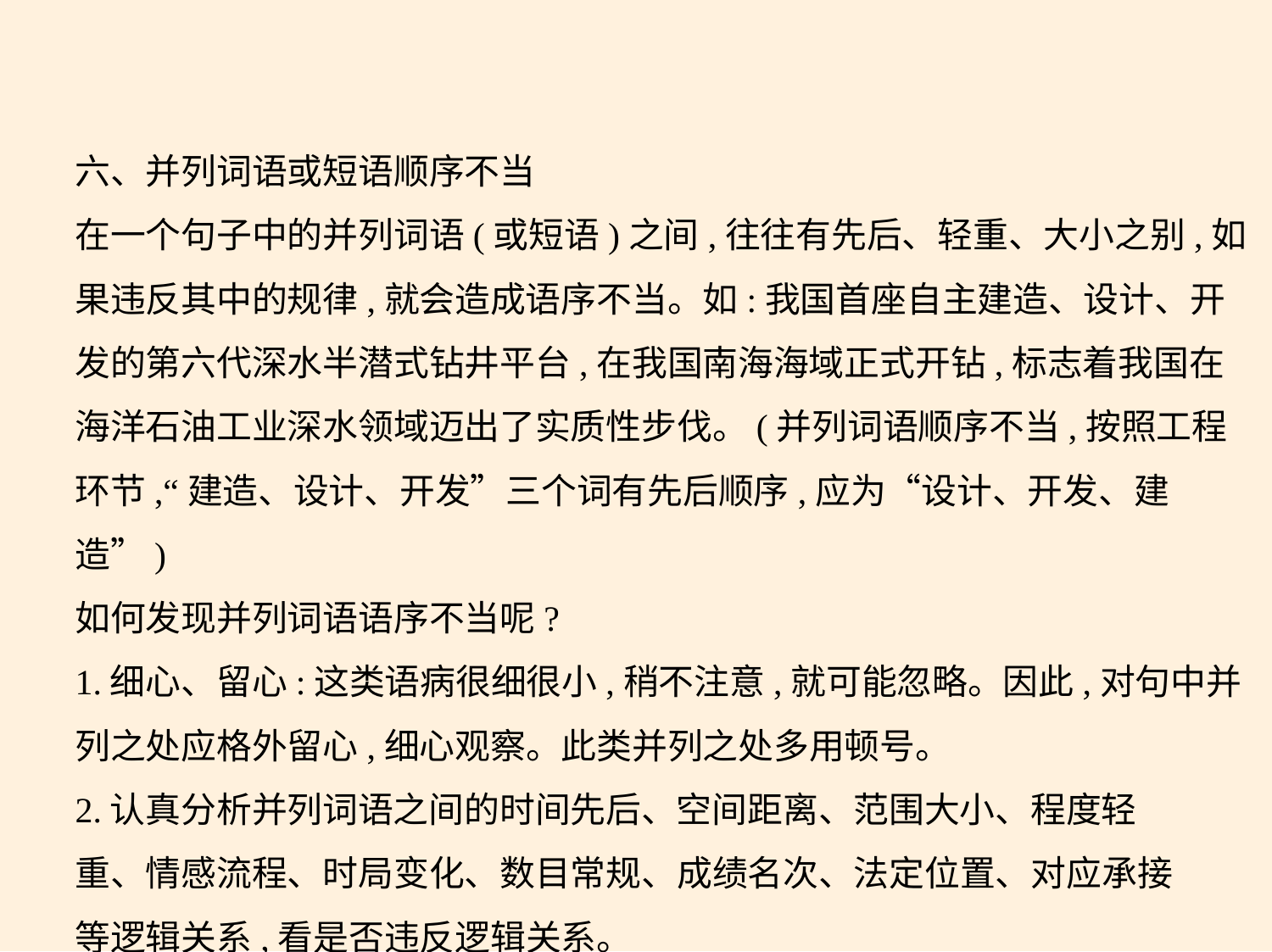

六、并列词语或短语顺序不当
在一个句子中的并列词语(或短语)之间,往往有先后、轻重、大小之别,如
果违反其中的规律,就会造成语序不当。如:我国首座自主建造、设计、开
发的第六代深水半潜式钻井平台,在我国南海海域正式开钻,标志着我国在
海洋石油工业深水领域迈出了实质性步伐。(并列词语顺序不当,按照工程环节,“建造、设计、开发”三个词有先后顺序,应为“设计、开发、建造”)
如何发现并列词语语序不当呢?
1.细心、留心:这类语病很细很小,稍不注意,就可能忽略。因此,对句中并
列之处应格外留心,细心观察。此类并列之处多用顿号。
2.认真分析并列词语之间的时间先后、空间距离、范围大小、程度轻
重、情感流程、时局变化、数目常规、成绩名次、法定位置、对应承接
等逻辑关系,看是否违反逻辑关系。